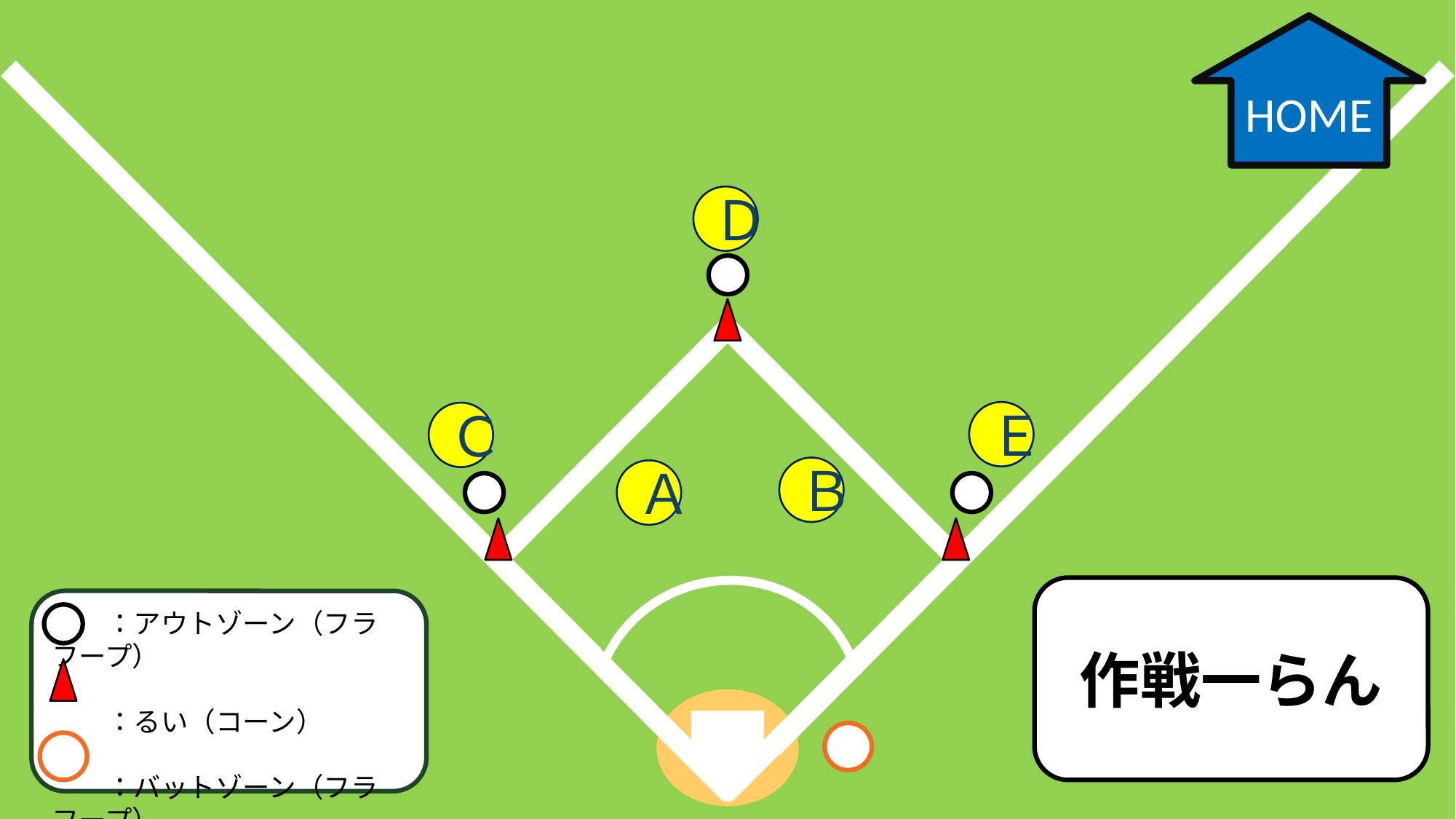

HOME
Ｄ

Ｅ
Ｃ
Ｂ
Ａ

作戦一らん
　　：アウトゾーン（フラフープ）

　　：るい（コーン）

　　：バットゾーン（フラフープ）